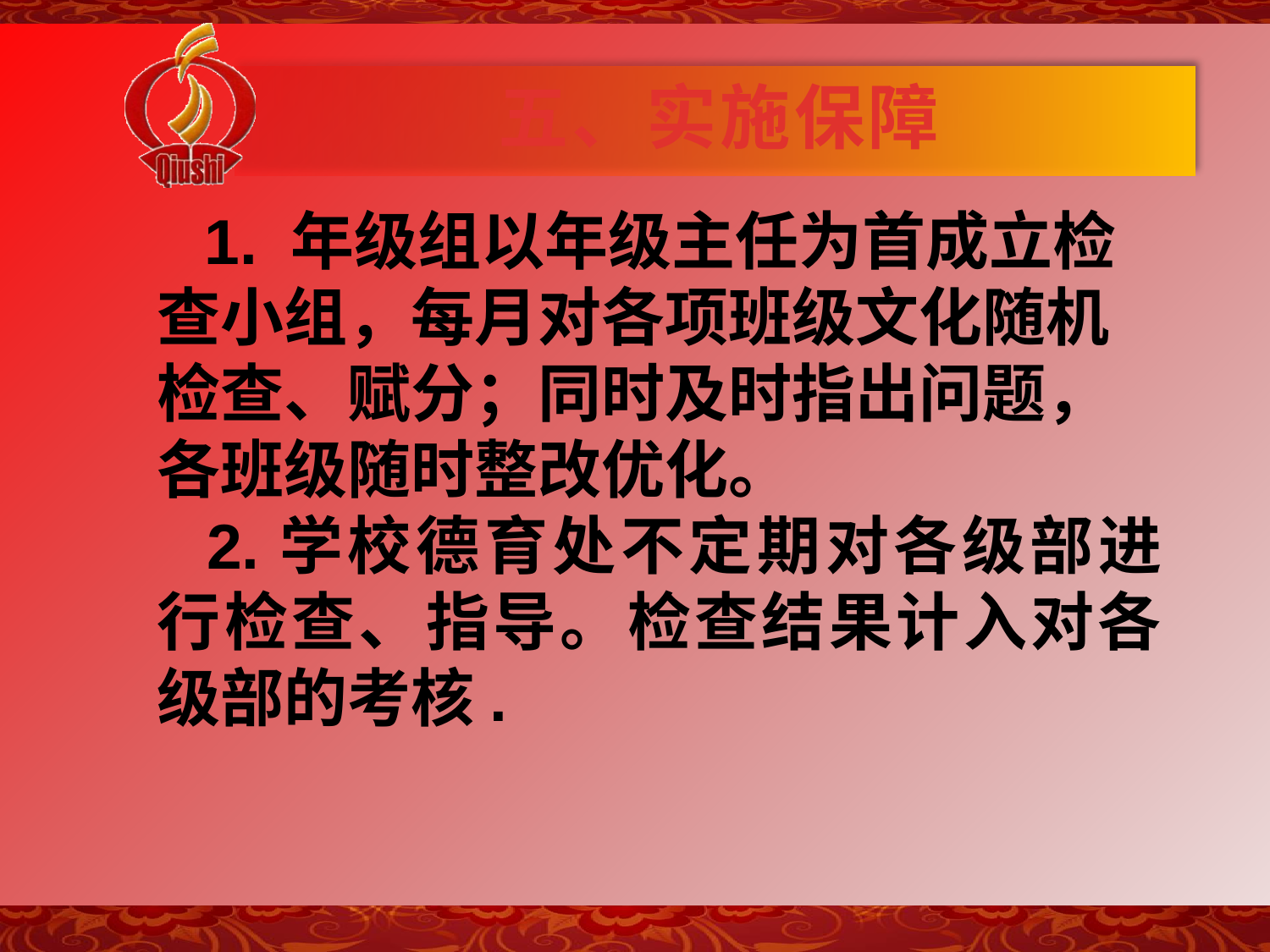

# 五、实施保障
1. 年级组以年级主任为首成立检查小组，每月对各项班级文化随机检查、赋分；同时及时指出问题，各班级随时整改优化。
2.学校德育处不定期对各级部进行检查、指导。检查结果计入对各级部的考核.